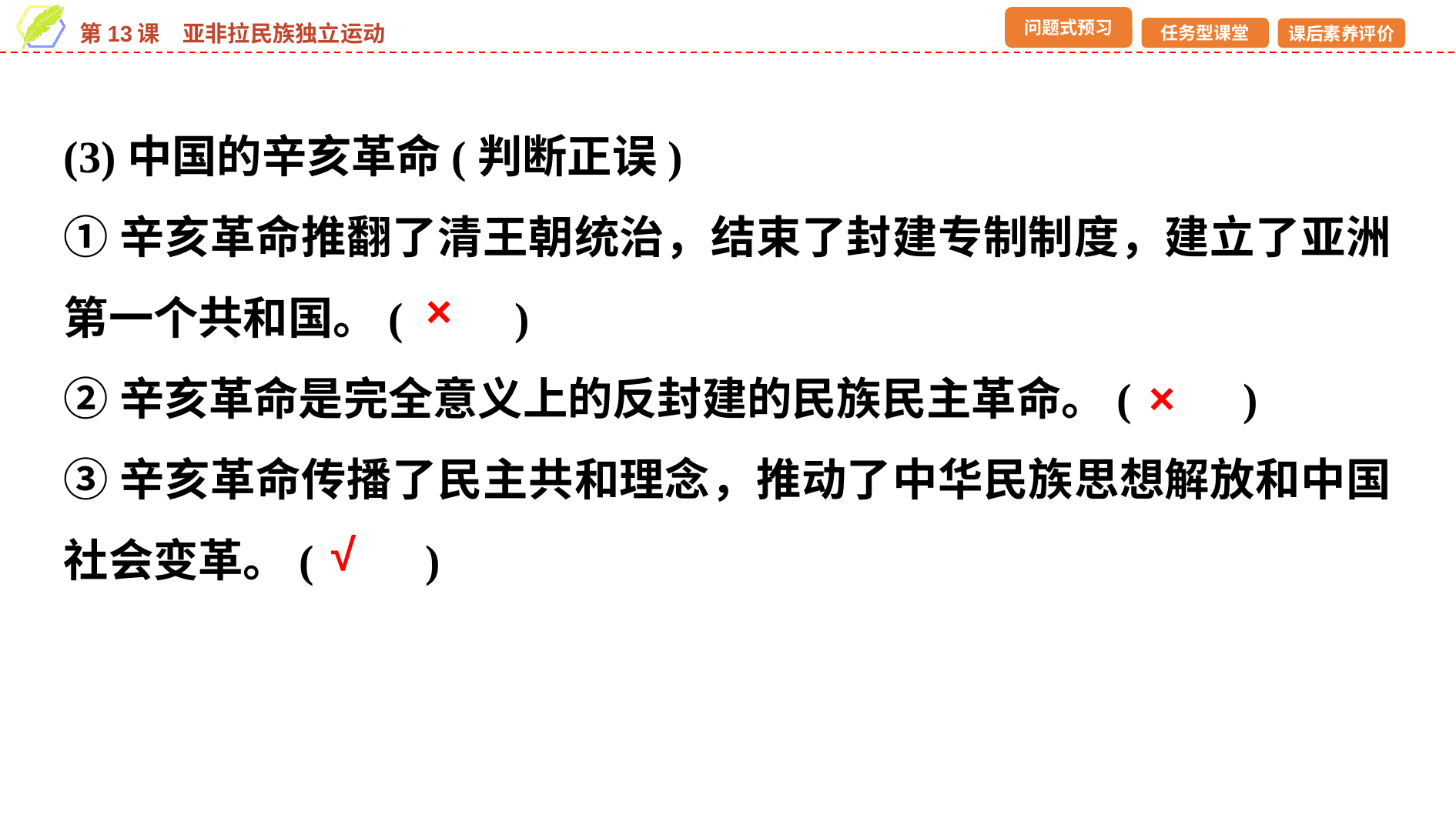

(3)中国的辛亥革命(判断正误)
①辛亥革命推翻了清王朝统治，结束了封建专制制度，建立了亚洲第一个共和国。(　　)
②辛亥革命是完全意义上的反封建的民族民主革命。(　　)
③辛亥革命传播了民主共和理念，推动了中华民族思想解放和中国社会变革。(　　)
×
×
√